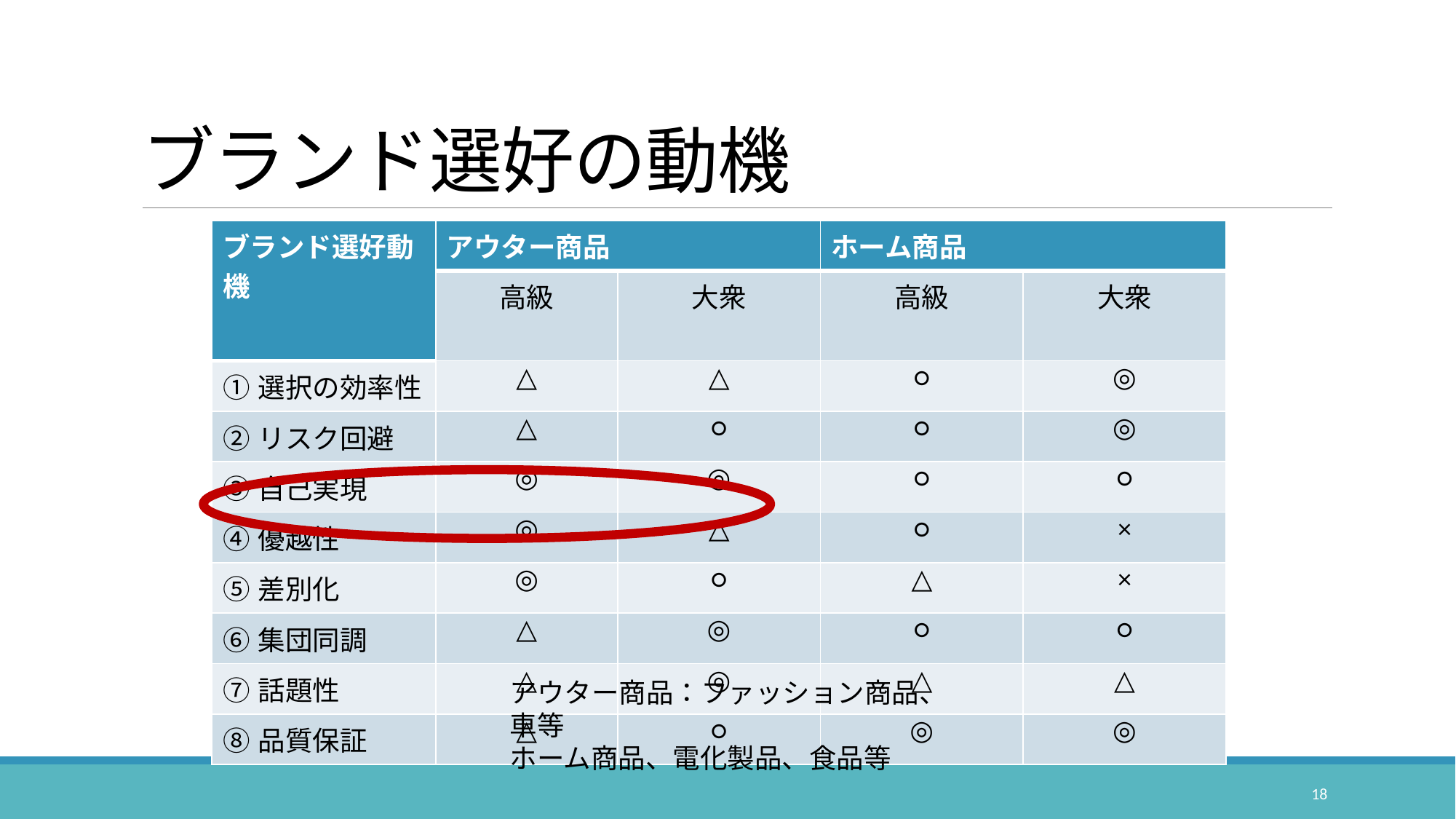

# ブランド選好の動機
| ブランド選好動機 | アウター商品 |  | ホーム商品 |  |
| --- | --- | --- | --- | --- |
|  | 高級 | 大衆 | 高級 | 大衆 |
| ①選択の効率性 | △ | △ | ○ | ◎ |
| ②リスク回避 | △ | ○ | ○ | ◎ |
| ③自己実現 | ◎ | ◎ | ○ | ○ |
| ④優越性 | ◎ | △ | ○ | × |
| ⑤差別化 | ◎ | ○ | △ | × |
| ⑥集団同調 | △ | ◎ | ○ | ○ |
| ⑦話題性 | △ | ◎ | △ | △ |
| ⑧品質保証 | △ | ○ | ◎ | ◎ |

アウター商品：ファッション商品、車等
ホーム商品、電化製品、食品等
18